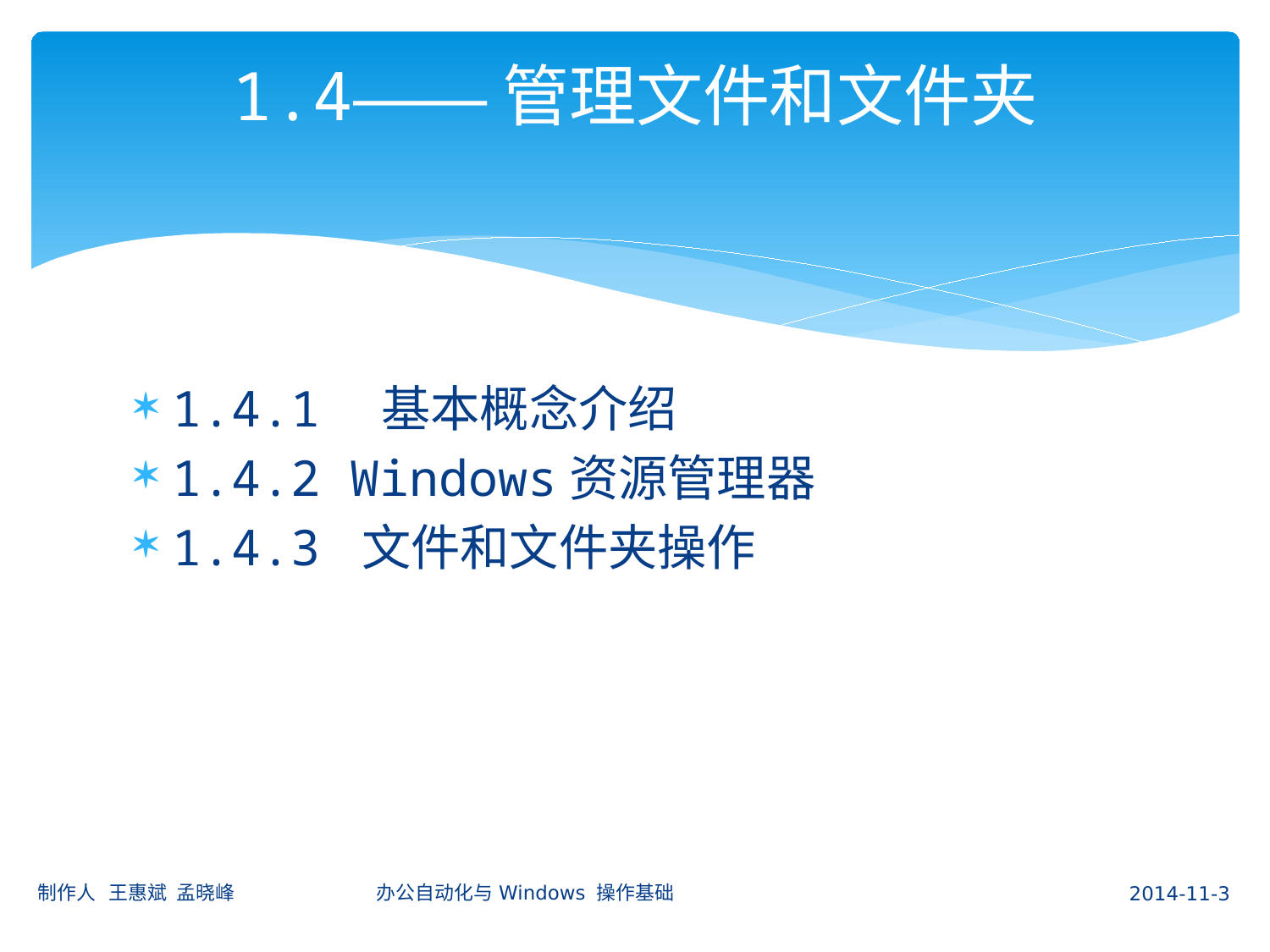

# 1.4——管理文件和文件夹
1.4.1　基本概念介绍
1.4.2 Windows资源管理器
1.4.3 文件和文件夹操作
制作人   王惠斌  孟晓峰                                办公自动化与Windows 操作基础
2014-11-3